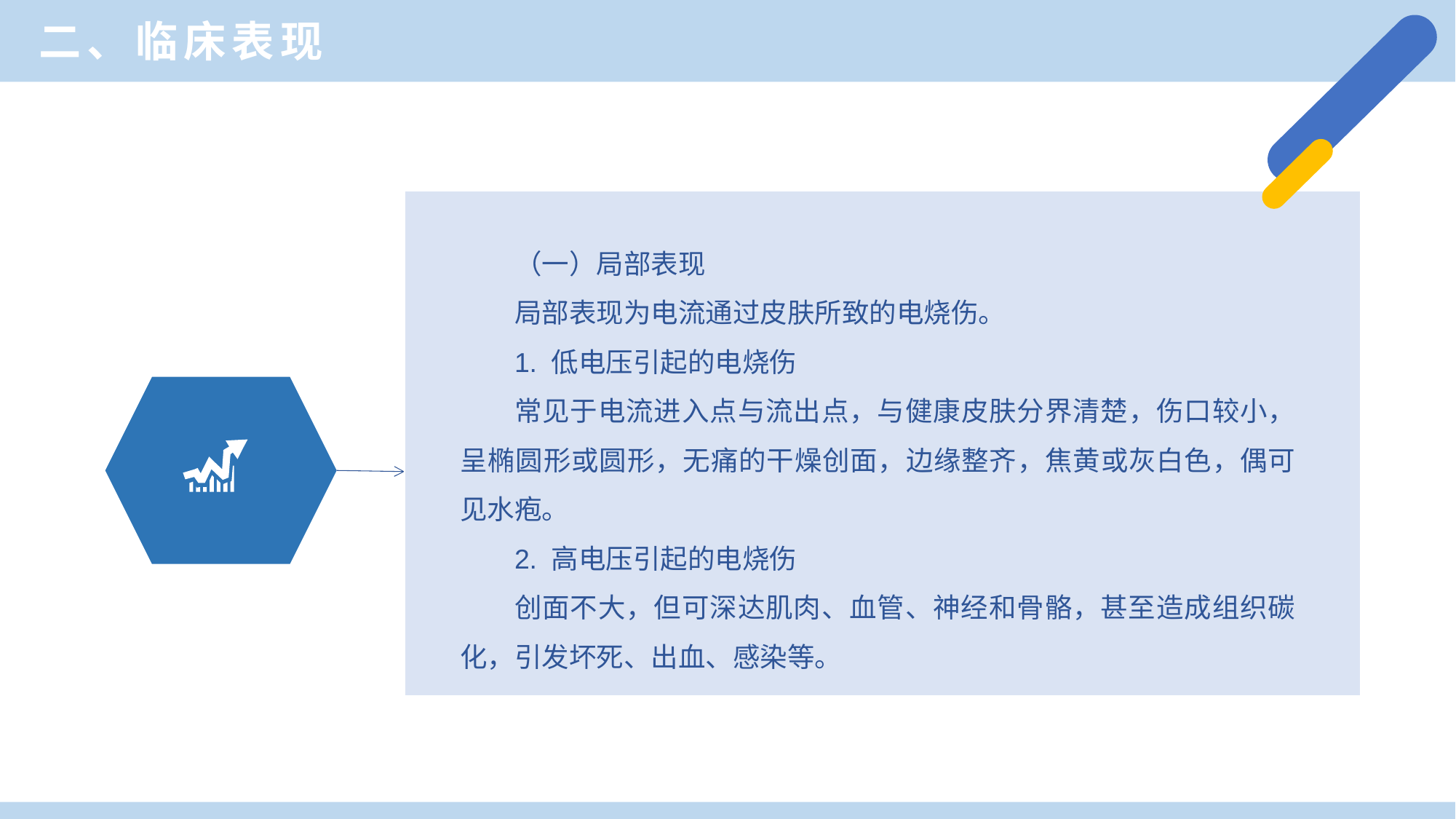

二、临床表现

（一）局部表现
局部表现为电流通过皮肤所致的电烧伤。
1. 低电压引起的电烧伤
常见于电流进入点与流出点，与健康皮肤分界清楚，伤口较小，呈椭圆形或圆形，无痛的干燥创面，边缘整齐，焦黄或灰白色，偶可见水疱。
2. 高电压引起的电烧伤
创面不大，但可深达肌肉、血管、神经和骨骼，甚至造成组织碳化，引发坏死、出血、感染等。